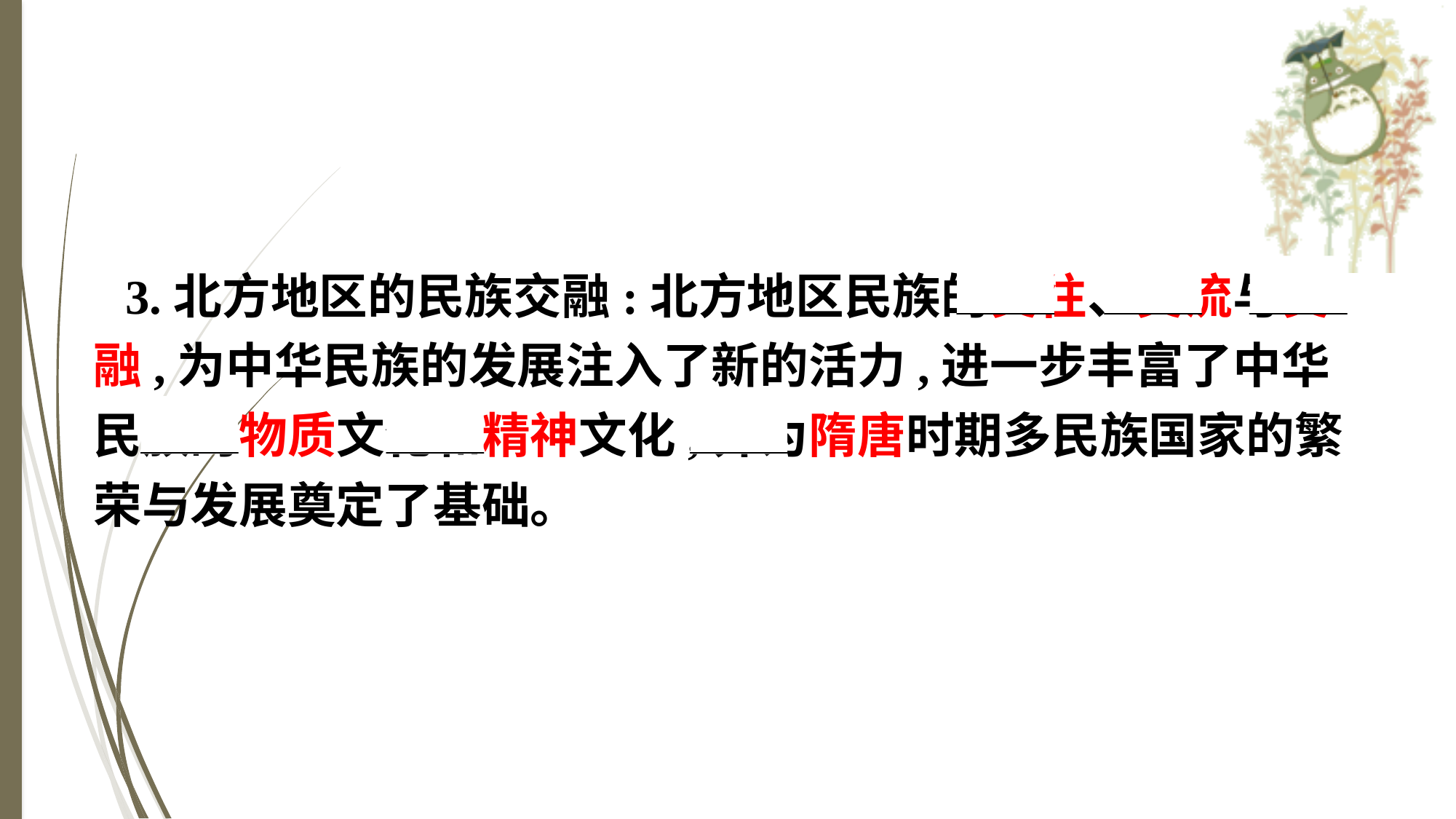

3.北方地区的民族交融:北方地区民族的交往、交流与交融,为中华民族的发展注入了新的活力,进一步丰富了中华民族的物质文化和精神文化,并为隋唐时期多民族国家的繁荣与发展奠定了基础。